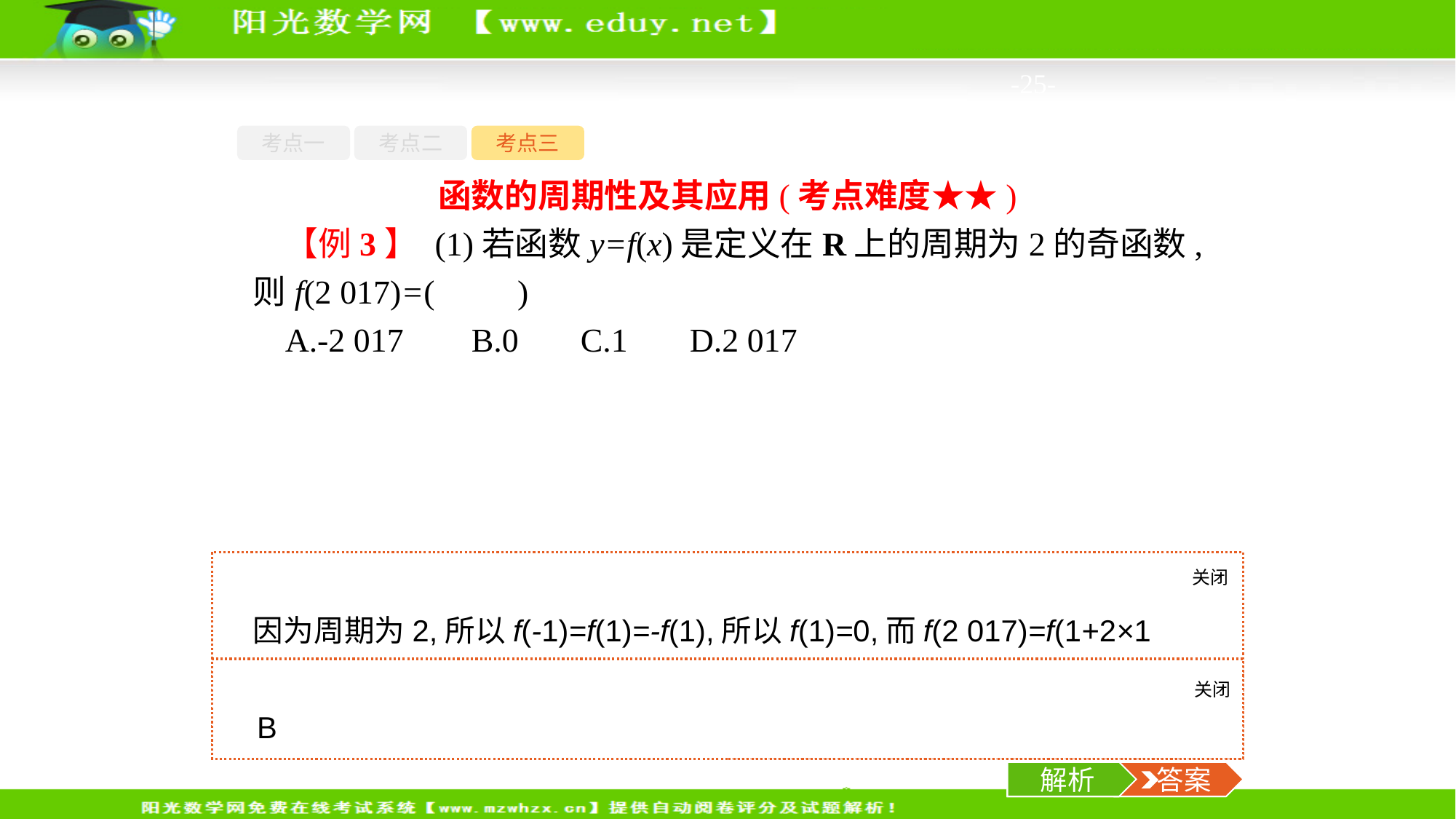

-25-
考点一
考点二
考点三
函数的周期性及其应用(考点难度★★)
【例3】 (1)若函数y=f(x)是定义在R上的周期为2的奇函数,则f(2 017)=(　　)
A.-2 017	B.0	C.1	D.2 017

关闭
解析

因为周期为2,所以f(-1)=f(1)=-f(1),所以f(1)=0,而f(2 017)=f(1+2×1 008)=f(1)=0,故选B.

关闭
解析
  答案

B
解析
  答案